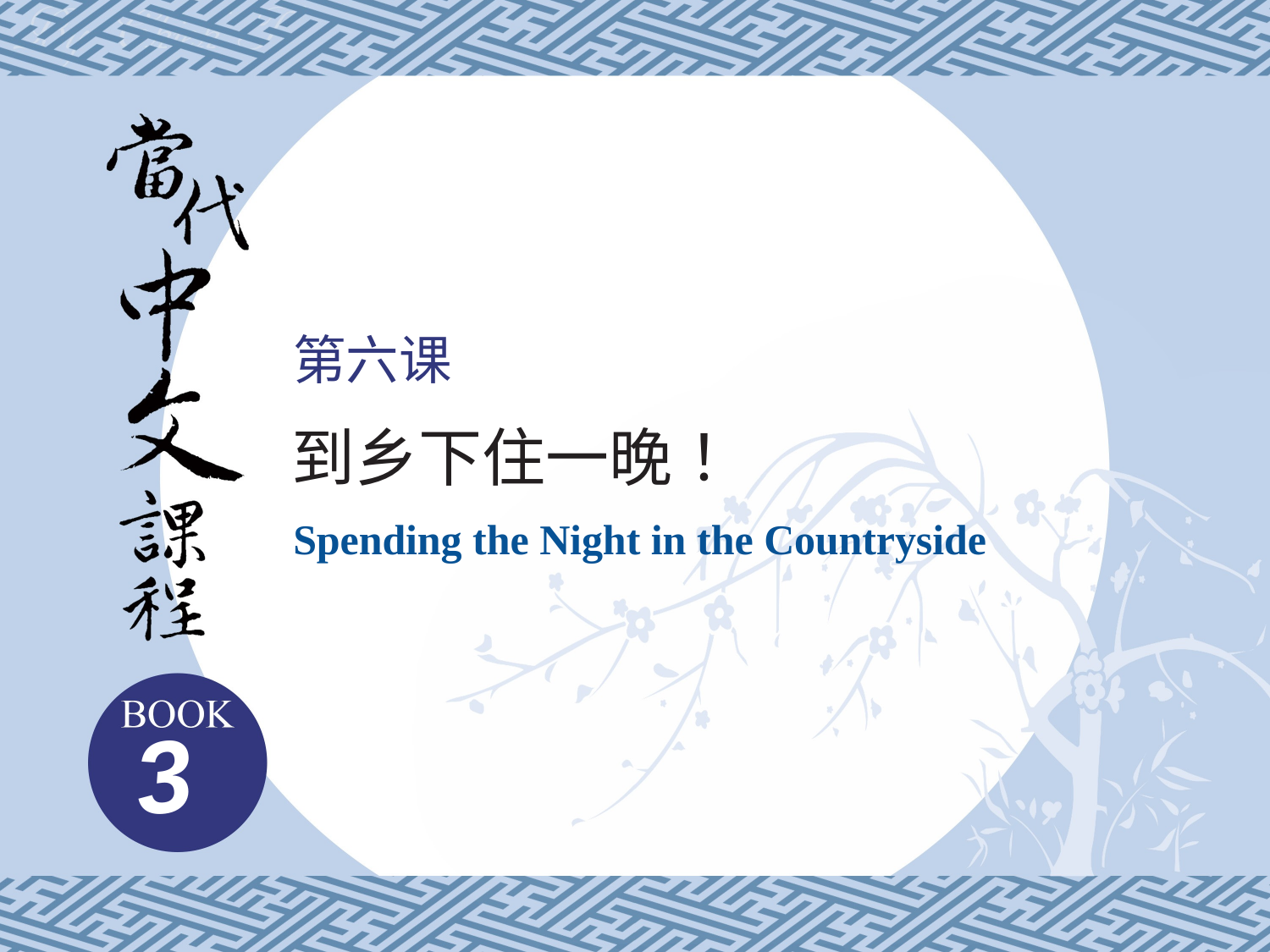

第六课
到乡下住一晚！
Spending the Night in the Countryside
3